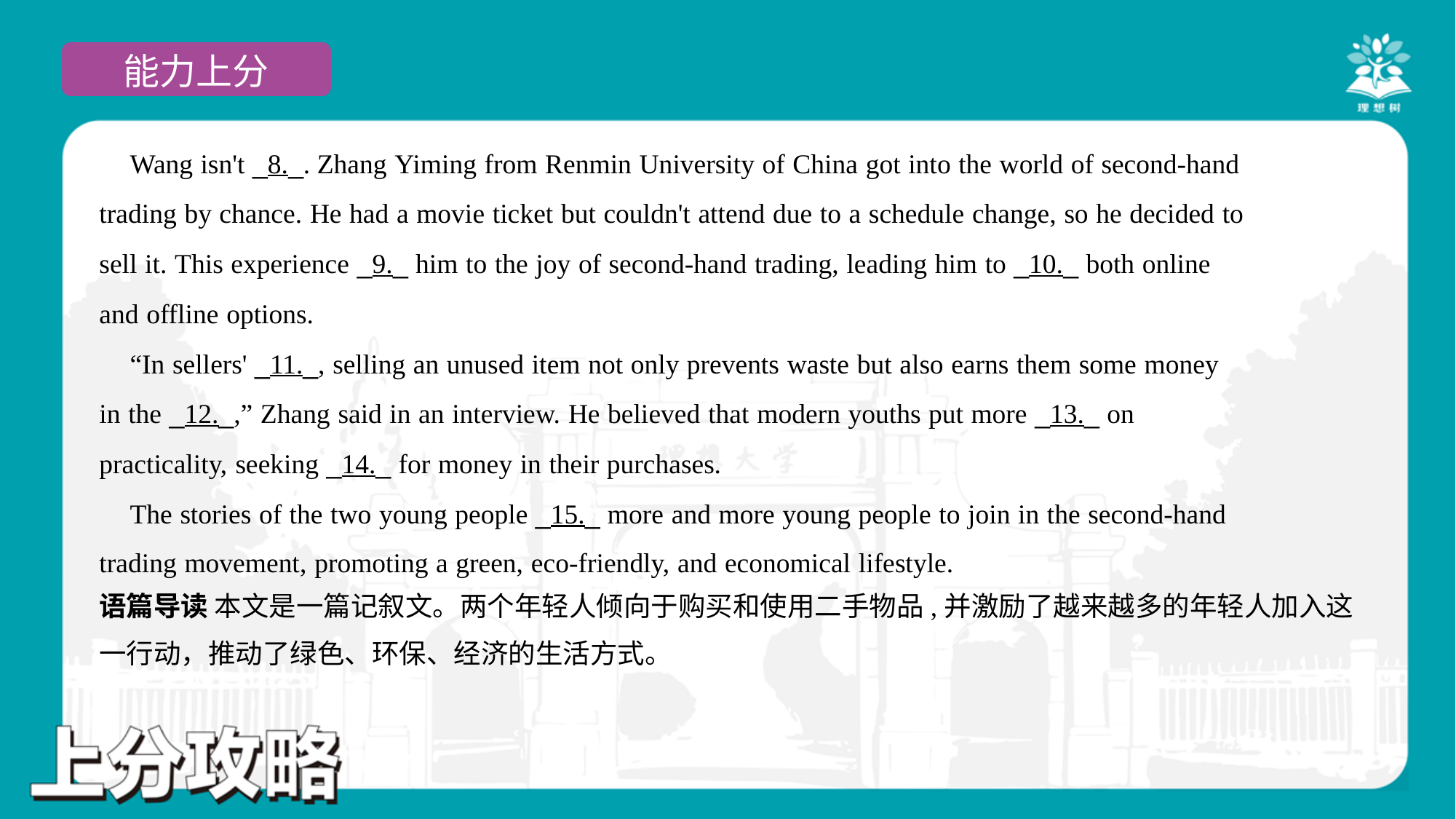

Wang isn't _8._. Zhang Yiming from Renmin University of China got into the world of second-hand
trading by chance. He had a movie ticket but couldn't attend due to a schedule change, so he decided to
sell it. This experience _9._ him to the joy of second-hand trading, leading him to _10._ both online
and offline options.
    “In sellers' _11._, selling an unused item not only prevents waste but also earns them some money
in the _12._,” Zhang said in an interview. He believed that modern youths put more _13._ on
practicality, seeking _14._ for money in their purchases.
    The stories of the two young people _15._ more and more young people to join in the second-hand
trading movement, promoting a green, eco-friendly, and economical lifestyle.#7
语篇导读 本文是一篇记叙文。两个年轻人倾向于购买和使用二手物品,并激励了越来越多的年轻人加入这
一行动，推动了绿色、环保、经济的生活方式。